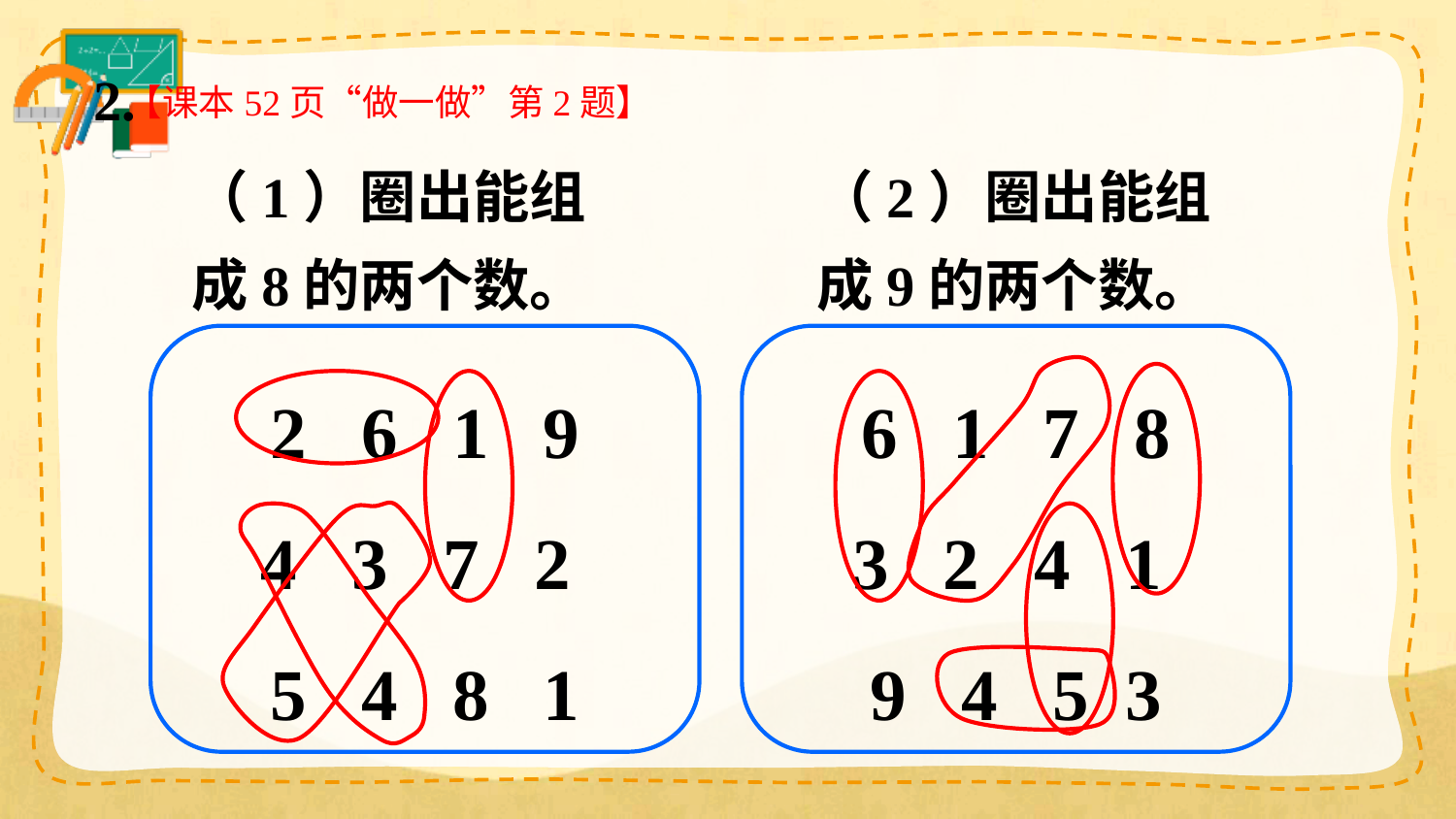

2.
【课本52页“做一做”第2题】
（1）圈出能组成8的两个数。
（2）圈出能组成9的两个数。
2   6   1   9
4   3   7   2
5   4   8   1
6   1   7   8
3   2   4   1
9   4   5  3